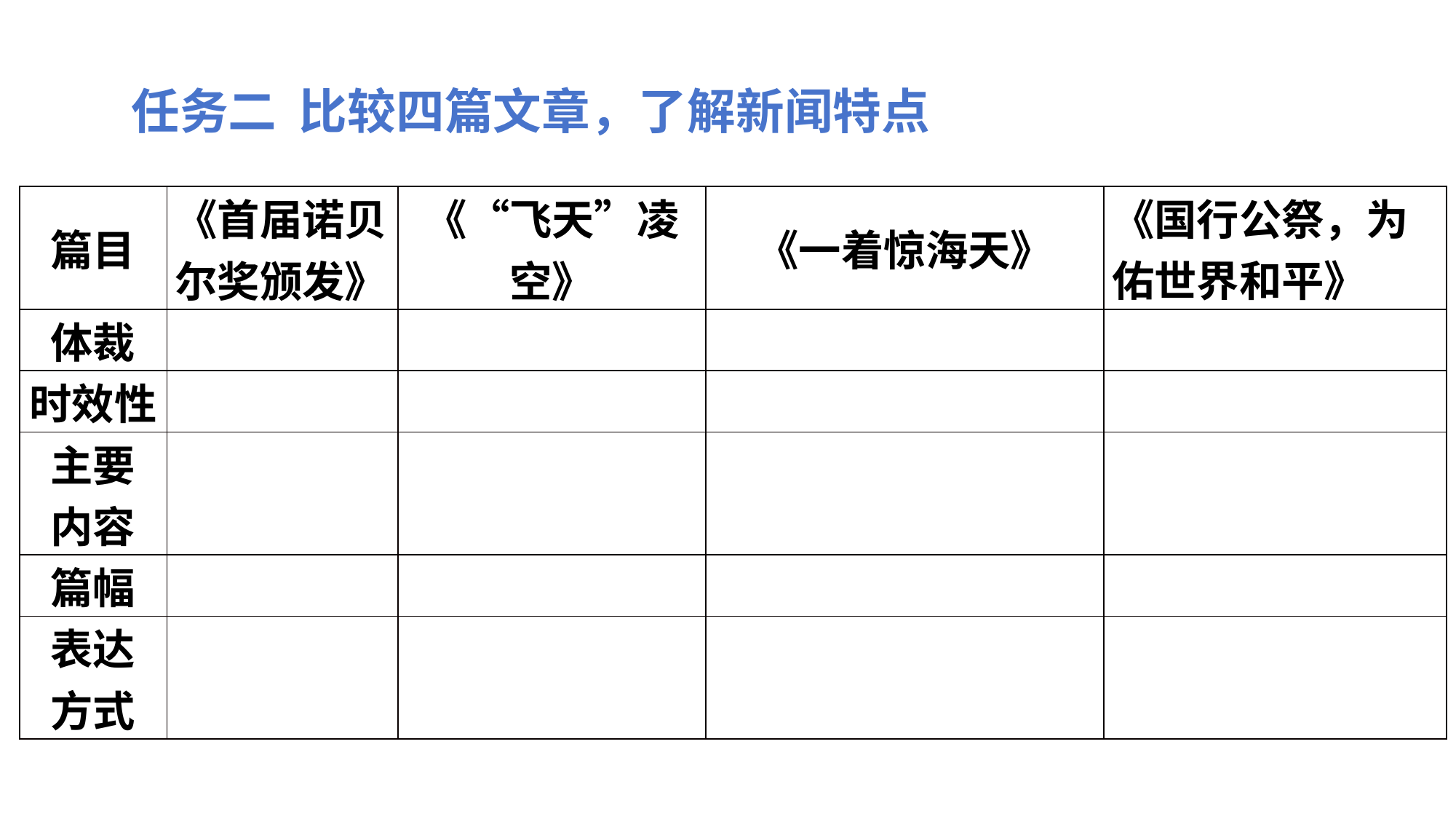

任务二  比较四篇文章，了解新闻特点
| 篇目 | 《首届诺贝尔奖颁发》 | 《“飞天”凌空》 | 《一着惊海天》 | 《国行公祭，为佑世界和平》 |
| --- | --- | --- | --- | --- |
| 体裁 |  |  |  |  |
| 时效性 |  |  |  |  |
| 主要 内容 |  |  |  |  |
| 篇幅 |  |  |  |  |
| 表达 方式 |  |  |  |  |